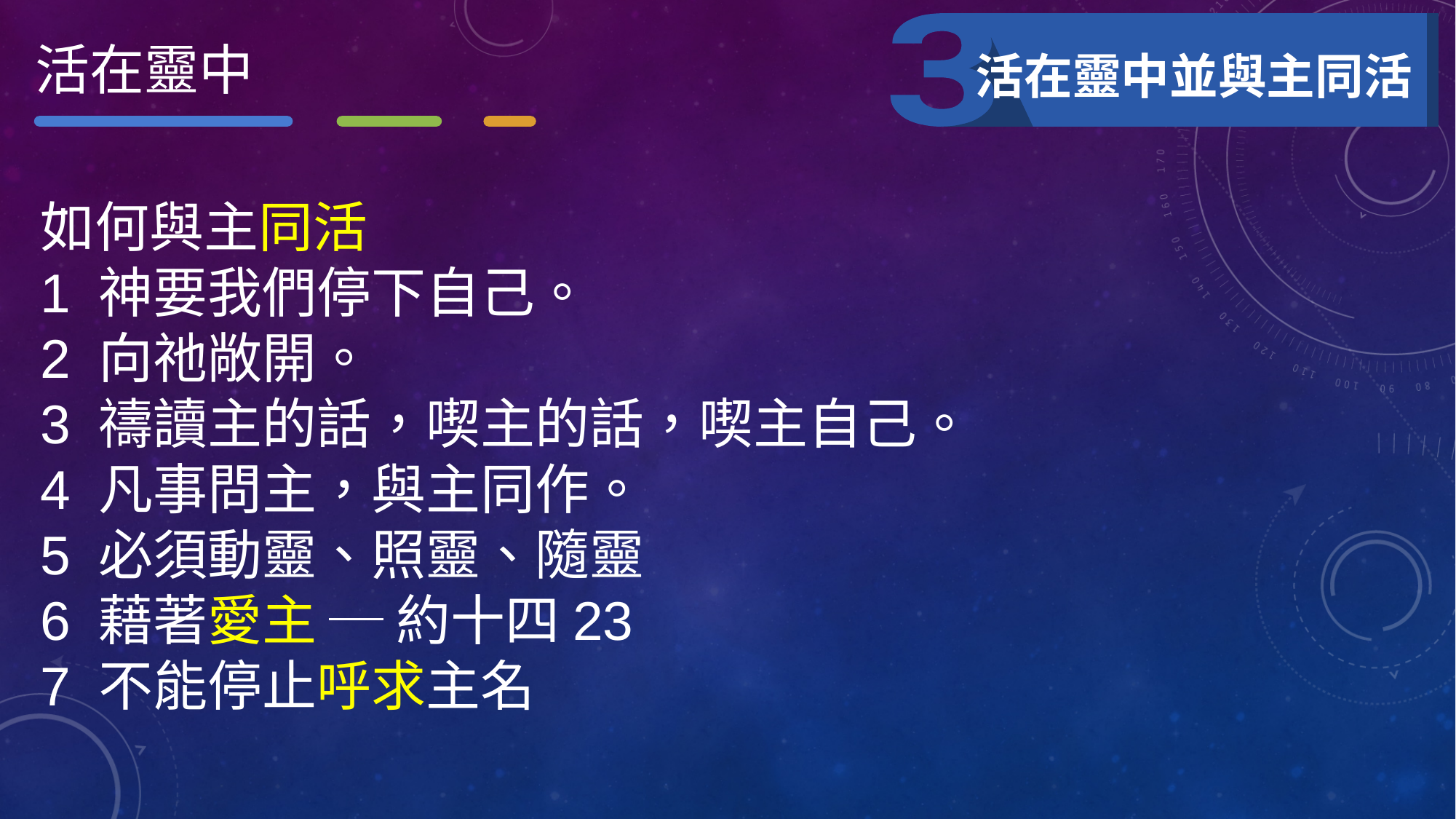

活在靈中
活在靈中並與主同活

如何與主同活
1 神要我們停下自己。
2 向祂敞開。
3 禱讀主的話，喫主的話，喫主自己。
4 凡事問主，與主同作。
5 必須動靈、照靈、隨靈
6 藉著愛主 ─ 約十四23
7 不能停止呼求主名